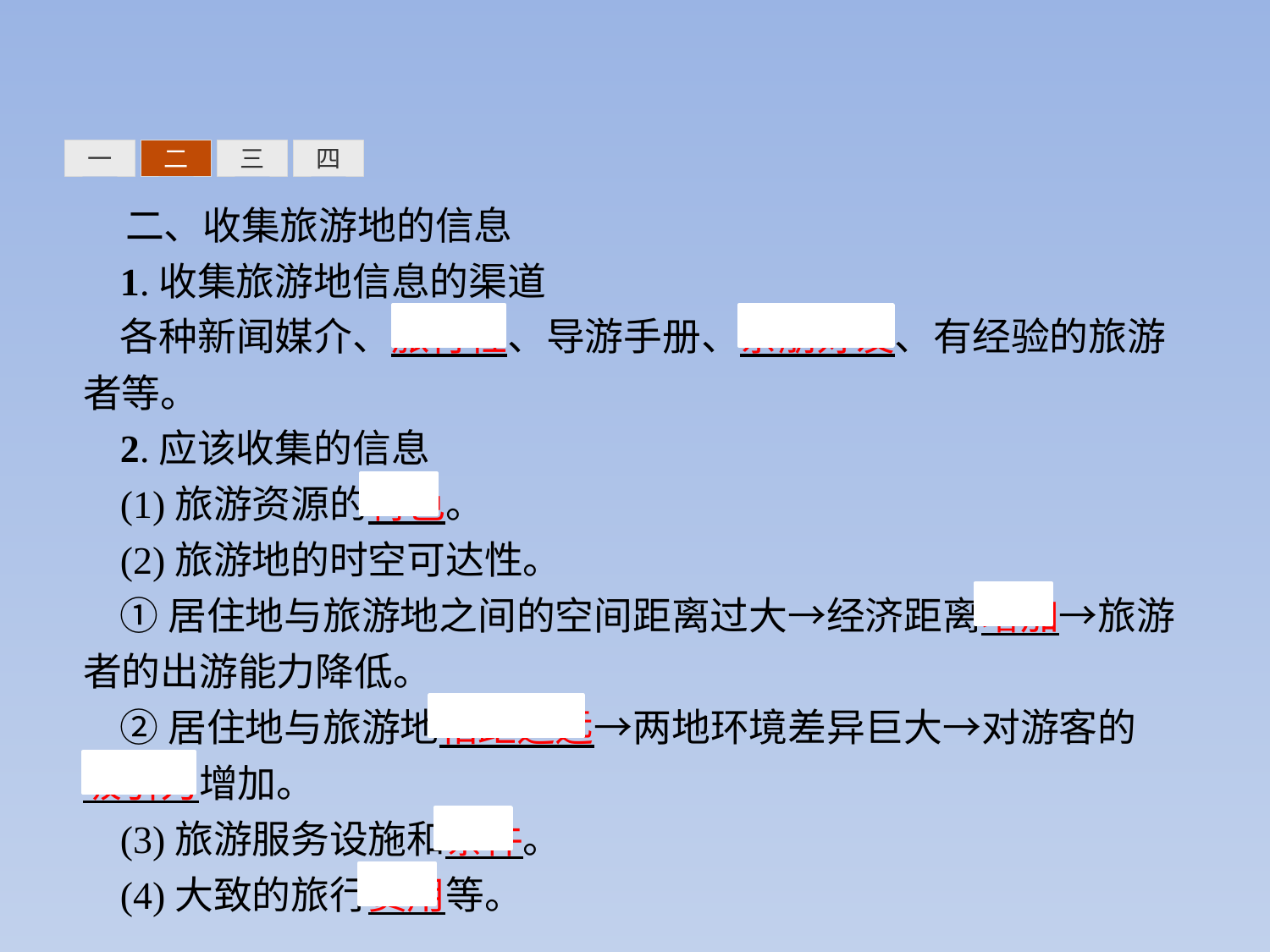

三
四
一
二
二、收集旅游地的信息
1.收集旅游地信息的渠道
各种新闻媒介、旅行社、导游手册、亲朋好友、有经验的旅游者等。
2.应该收集的信息
(1)旅游资源的特色。
(2)旅游地的时空可达性。
①居住地与旅游地之间的空间距离过大→经济距离增加→旅游者的出游能力降低。
②居住地与旅游地相距遥远→两地环境差异巨大→对游客的  吸引力增加。
(3)旅游服务设施和条件。
(4)大致的旅行费用等。